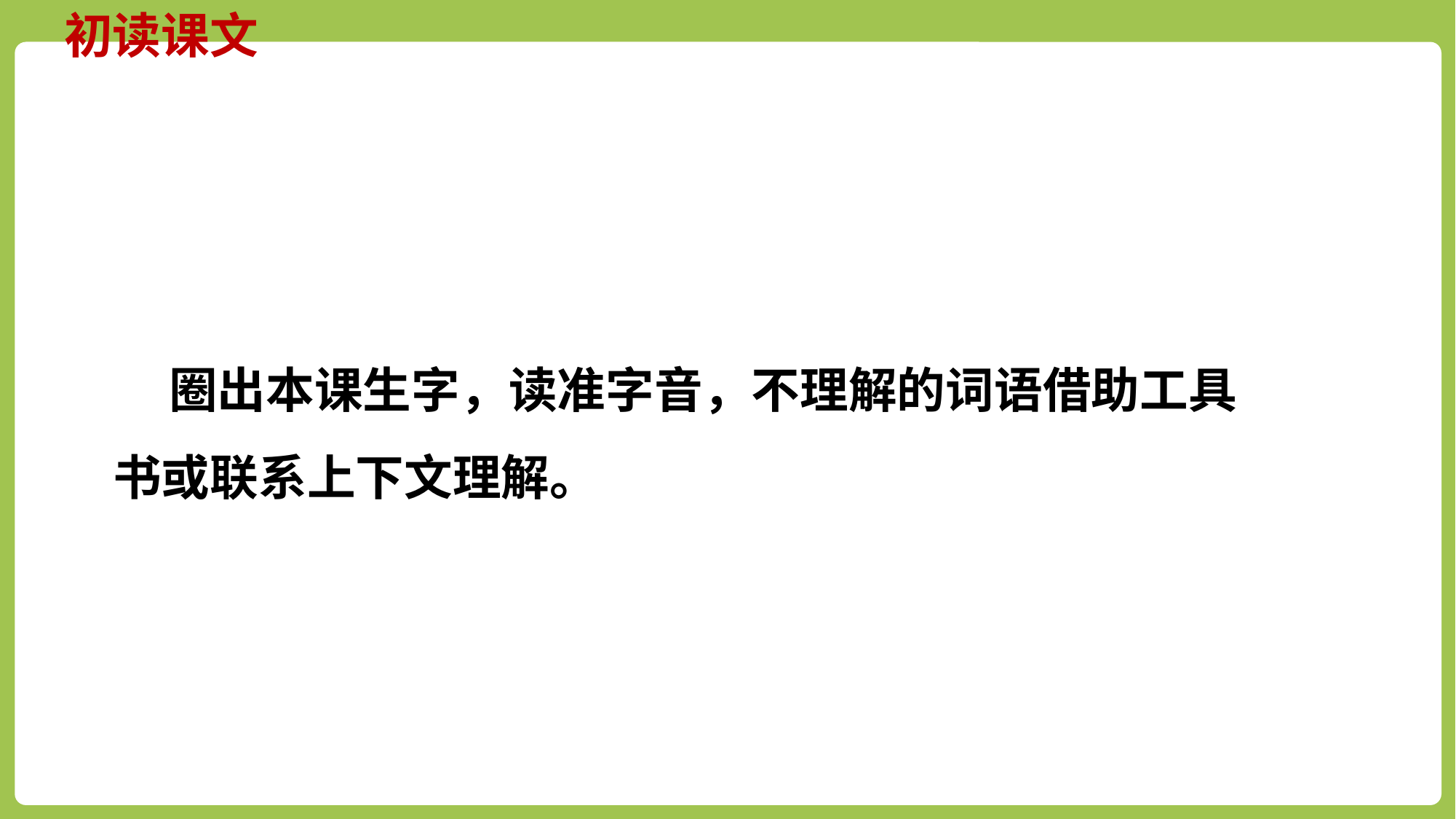

初读课文
    圈出本课生字，读准字音，不理解的词语借助工具书或联系上下文理解。